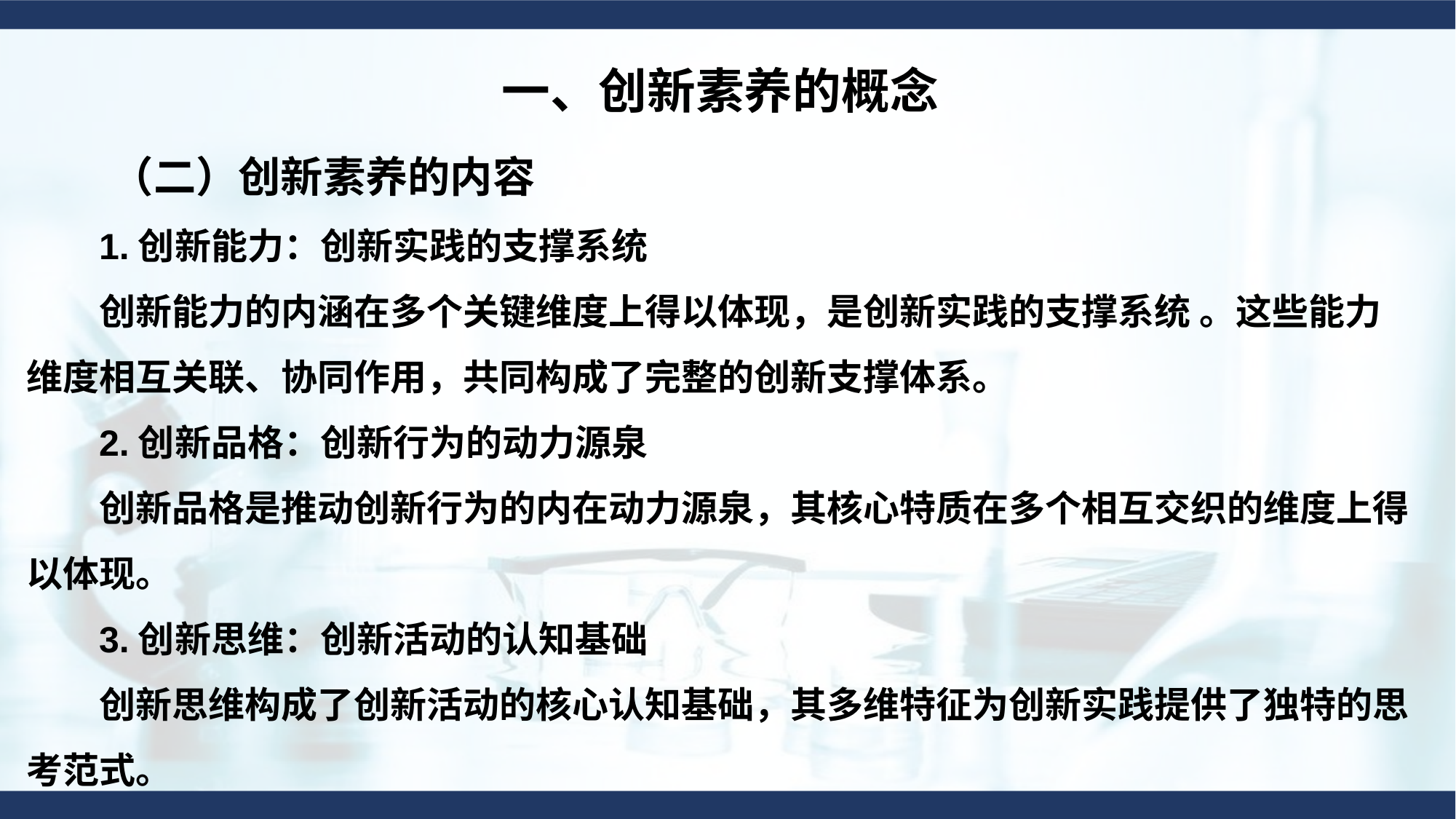

一、创新素养的概念
（二）创新素养的内容
1.创新能力：创新实践的支撑系统
创新能力的内涵在多个关键维度上得以体现，是创新实践的支撑系统 。这些能力维度相互关联、协同作用，共同构成了完整的创新支撑体系。
2.创新品格：创新行为的动力源泉
创新品格是推动创新行为的内在动力源泉，其核心特质在多个相互交织的维度上得以体现。
3.创新思维：创新活动的认知基础
创新思维构成了创新活动的核心认知基础，其多维特征为创新实践提供了独特的思考范式。